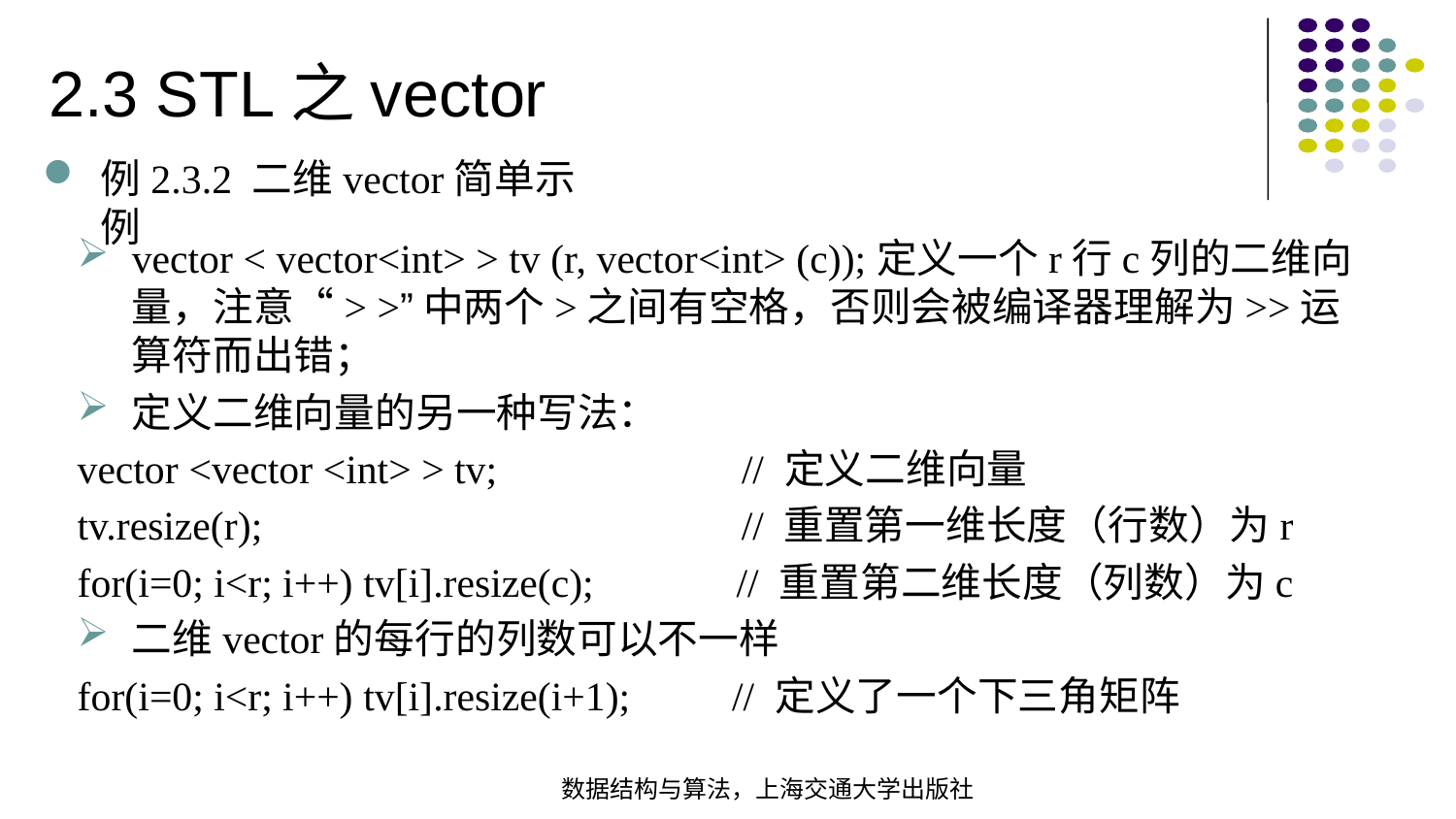

2.3 STL之vector
例2.3.2 二维vector简单示例
vector < vector<int> > tv (r, vector<int> (c));定义一个r行c列的二维向量，注意“> >”中两个>之间有空格，否则会被编译器理解为>>运算符而出错；
定义二维向量的另一种写法：
vector <vector <int> > tv;                        // 定义二维向量
tv.resize(r);                                               // 重置第一维长度（行数）为r
for(i=0; i<r; i++) tv[i].resize(c);              // 重置第二维长度（列数）为c
二维vector的每行的列数可以不一样
for(i=0; i<r; i++) tv[i].resize(i+1);          // 定义了一个下三角矩阵